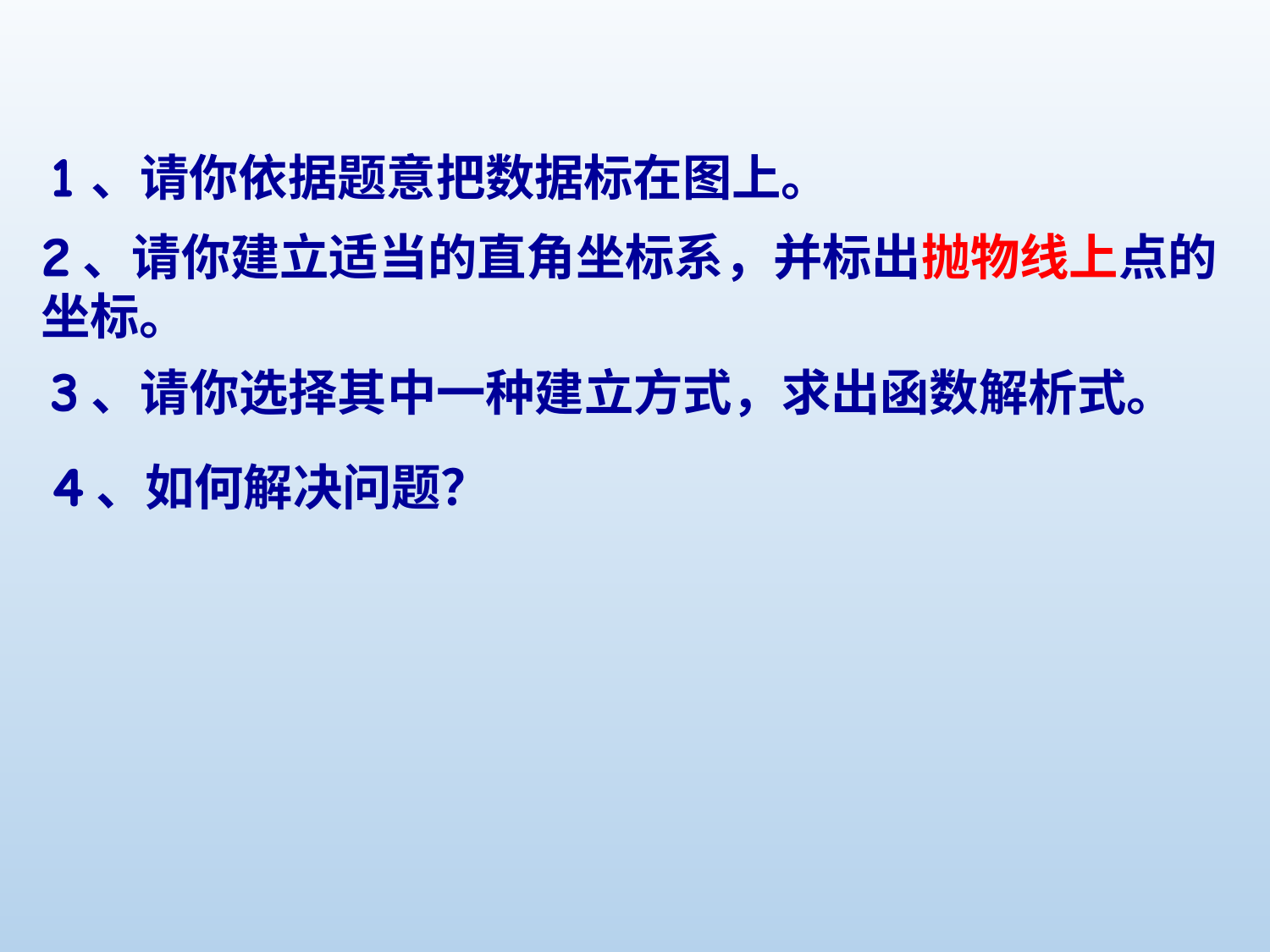

1、请你依据题意把数据标在图上。
2、请你建立适当的直角坐标系，并标出抛物线上点的
坐标。
3、请你选择其中一种建立方式，求出函数解析式。
4、如何解决问题？